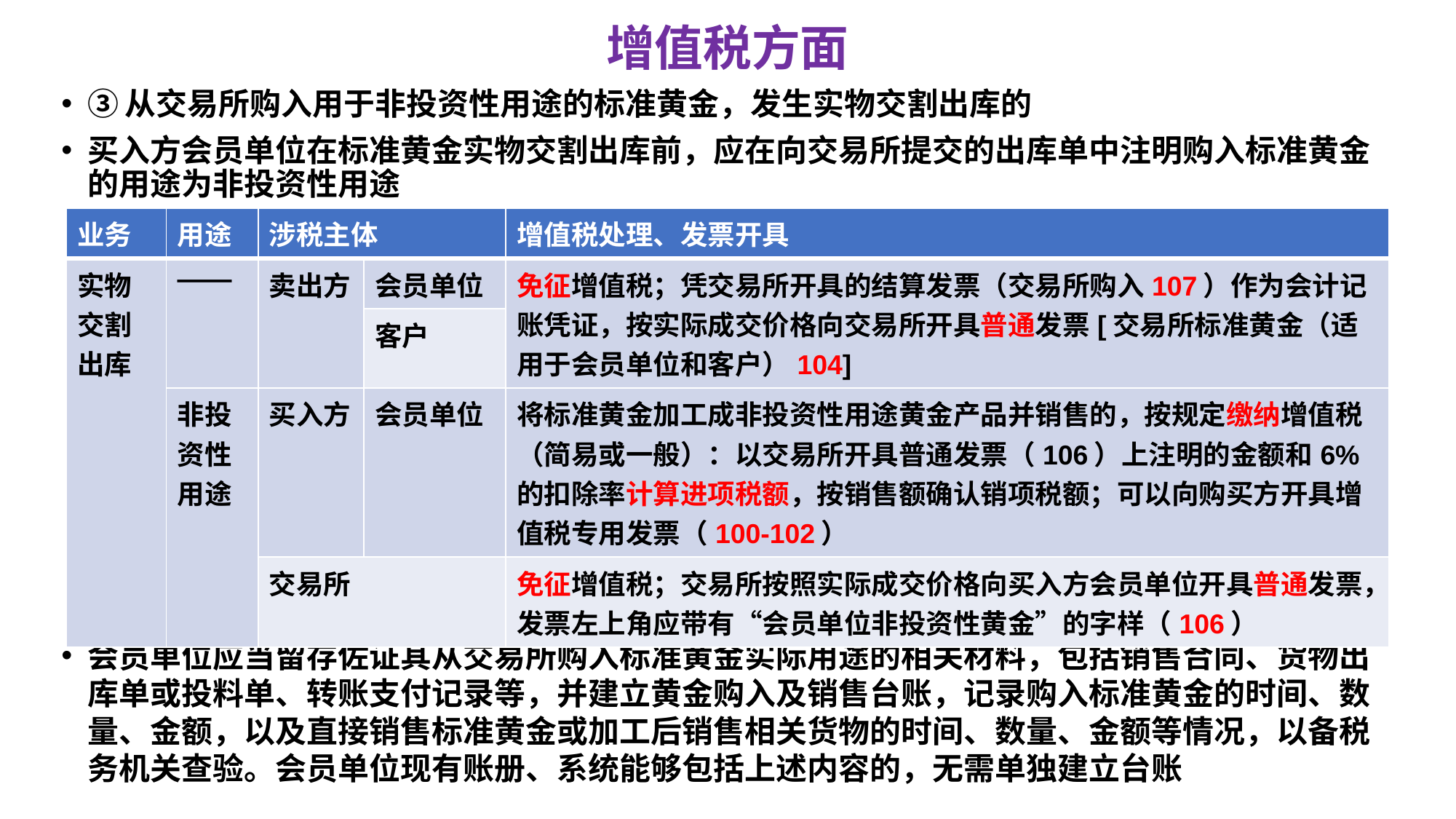

# 增值税方面
③从交易所购入用于非投资性用途的标准黄金，发生实物交割出库的
买入方会员单位在标准黄金实物交割出库前，应在向交易所提交的出库单中注明购入标准黄金的用途为非投资性用途

会员单位应当留存佐证其从交易所购入标准黄金实际用途的相关材料，包括销售合同、货物出库单或投料单、转账支付记录等，并建立黄金购入及销售台账，记录购入标准黄金的时间、数量、金额，以及直接销售标准黄金或加工后销售相关货物的时间、数量、金额等情况，以备税务机关查验。会员单位现有账册、系统能够包括上述内容的，无需单独建立台账
| 业务 | 用途 | 涉税主体 |  | 增值税处理、发票开具 |
| --- | --- | --- | --- | --- |
| 实物交割出库 | —— | 卖出方 | 会员单位 | 免征增值税；凭交易所开具的结算发票（交易所购入107）作为会计记账凭证，按实际成交价格向交易所开具普通发票[交易所标准黄金（适用于会员单位和客户）104] |
|  |  |  | 客户 |  |
|  | 非投资性用途 | 买入方 | 会员单位 | 将标准黄金加工成非投资性用途黄金产品并销售的，按规定缴纳增值税（简易或一般）：以交易所开具普通发票（106）上注明的金额和6%的扣除率计算进项税额，按销售额确认销项税额；可以向购买方开具增值税专用发票（100-102） |
|  |  | 交易所 |  | 免征增值税；交易所按照实际成交价格向买入方会员单位开具普通发票，发票左上角应带有“会员单位非投资性黄金”的字样（106） |